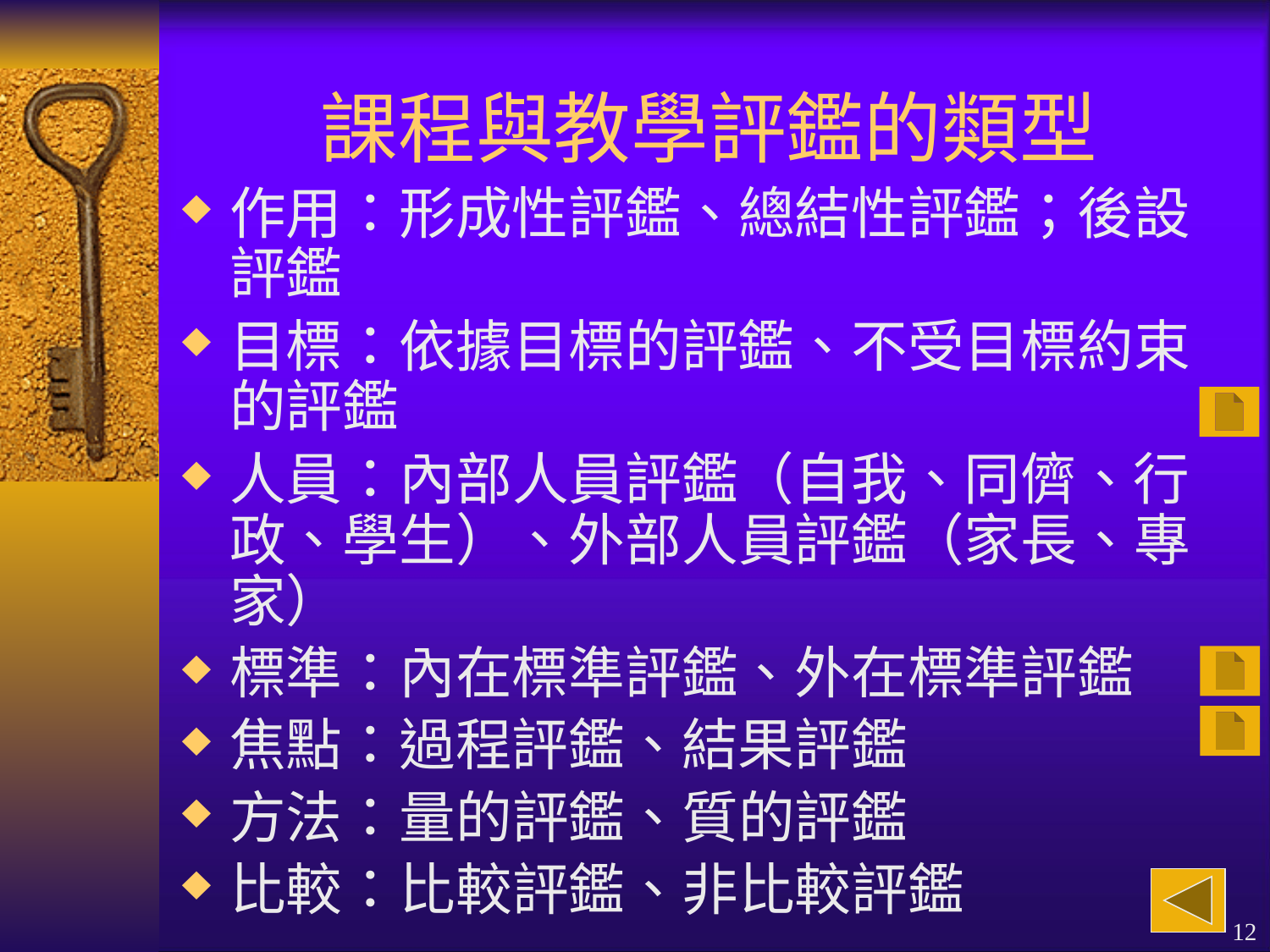

# 課程與教學評鑑的類型
作用：形成性評鑑、總結性評鑑；後設評鑑
目標：依據目標的評鑑、不受目標約束的評鑑
人員：內部人員評鑑（自我、同儕、行政、學生）、外部人員評鑑（家長、專家）
標準：內在標準評鑑、外在標準評鑑
焦點：過程評鑑、結果評鑑
方法：量的評鑑、質的評鑑
比較：比較評鑑、非比較評鑑

12